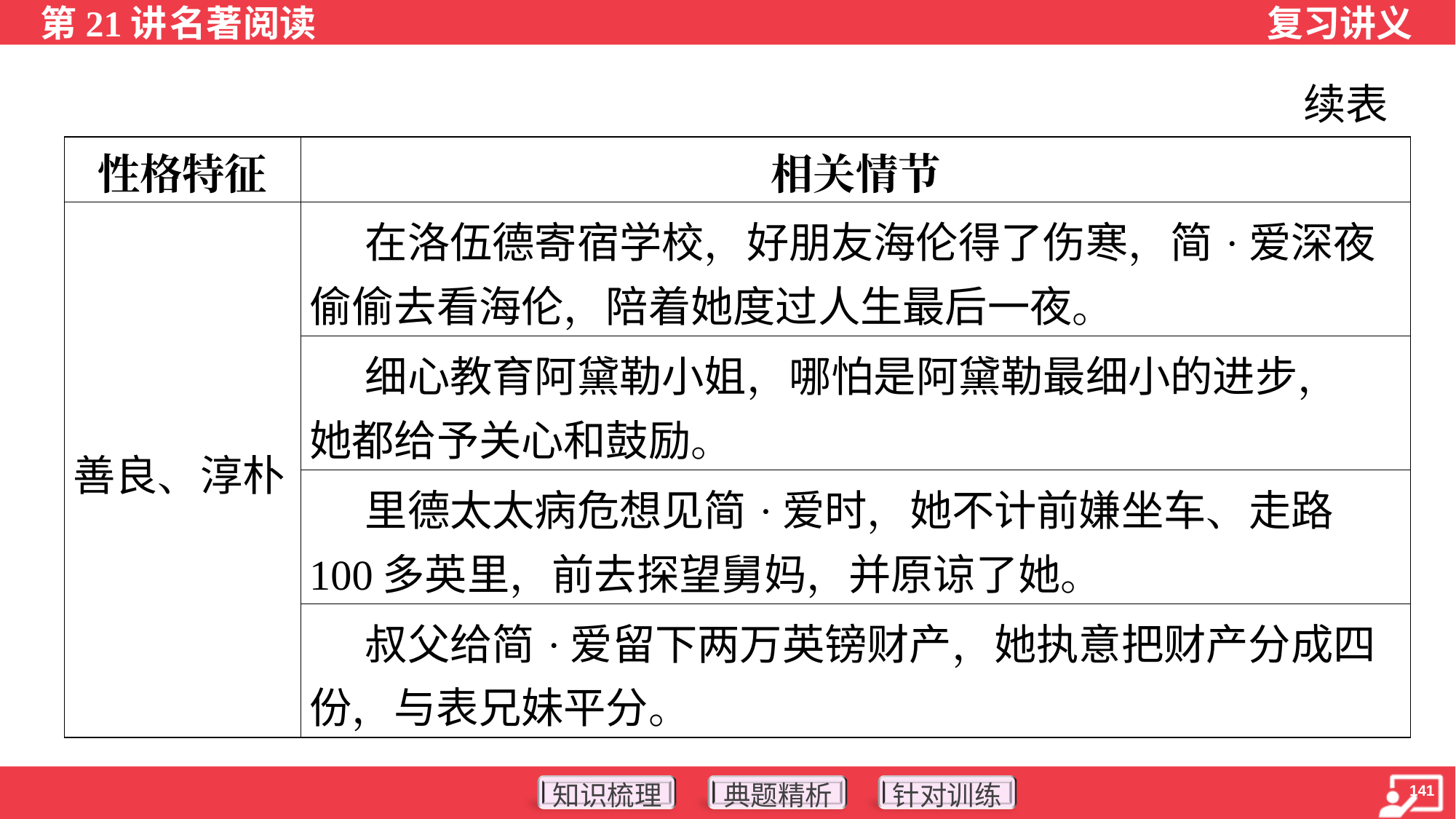

续表
| 性格特征 | 相关情节 |
| --- | --- |
| 善良、淳朴 | 在洛伍德寄宿学校，好朋友海伦得了伤寒，简·爱深夜 偷偷去看海伦，陪着她度过人生最后一夜。 |
|  | 细心教育阿黛勒小姐，哪怕是阿黛勒最细小的进步， 她都给予关心和鼓励。 |
|  | 里德太太病危想见简·爱时，她不计前嫌坐车、走路 100多英里，前去探望舅妈，并原谅了她。 |
|  | 叔父给简·爱留下两万英镑财产，她执意把财产分成四 份，与表兄妹平分。 |